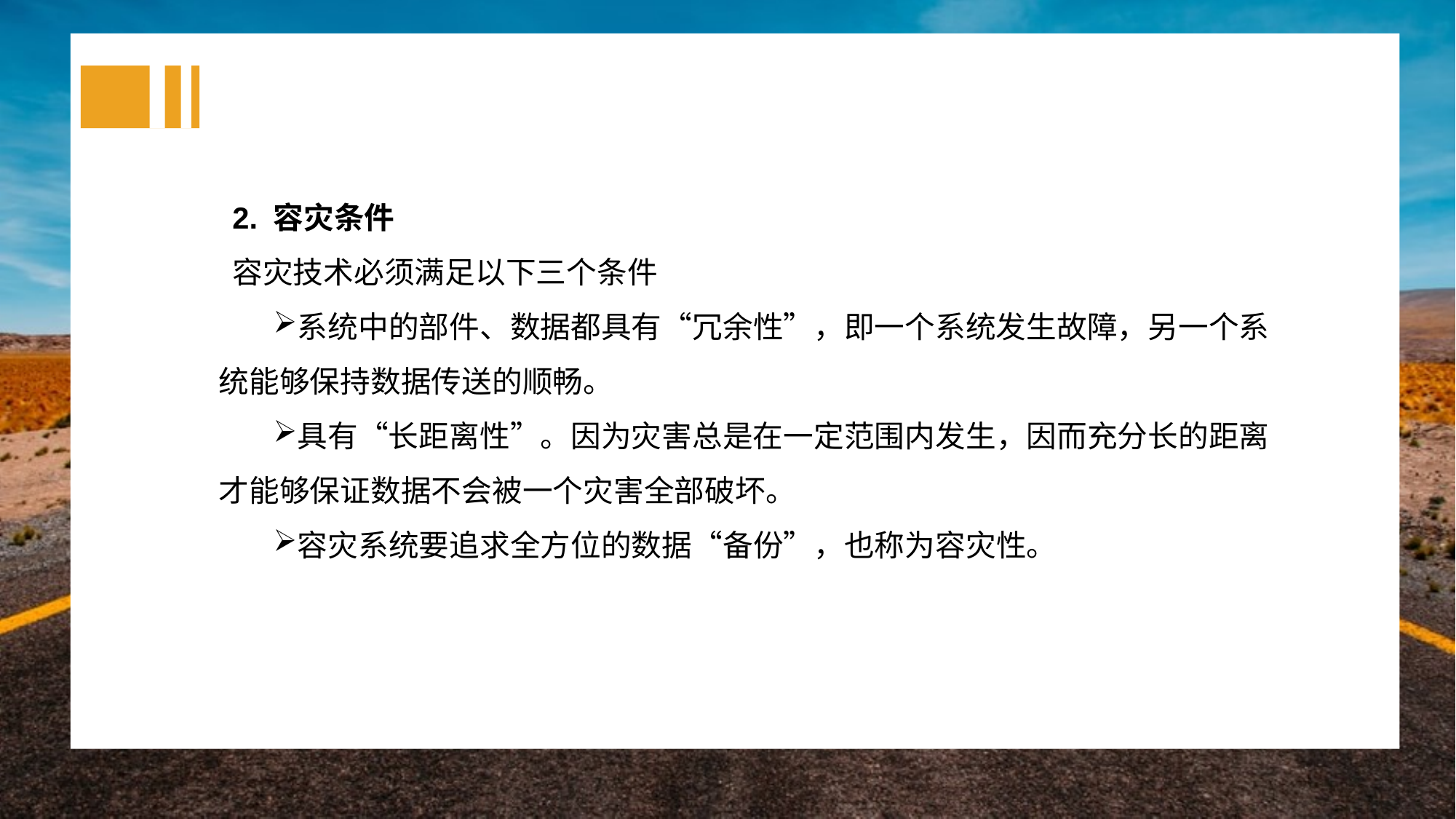

2. 容灾条件
容灾技术必须满足以下三个条件
系统中的部件、数据都具有“冗余性”，即一个系统发生故障，另一个系统能够保持数据传送的顺畅。
具有“长距离性”。因为灾害总是在一定范围内发生，因而充分长的距离才能够保证数据不会被一个灾害全部破坏。
容灾系统要追求全方位的数据“备份”，也称为容灾性。